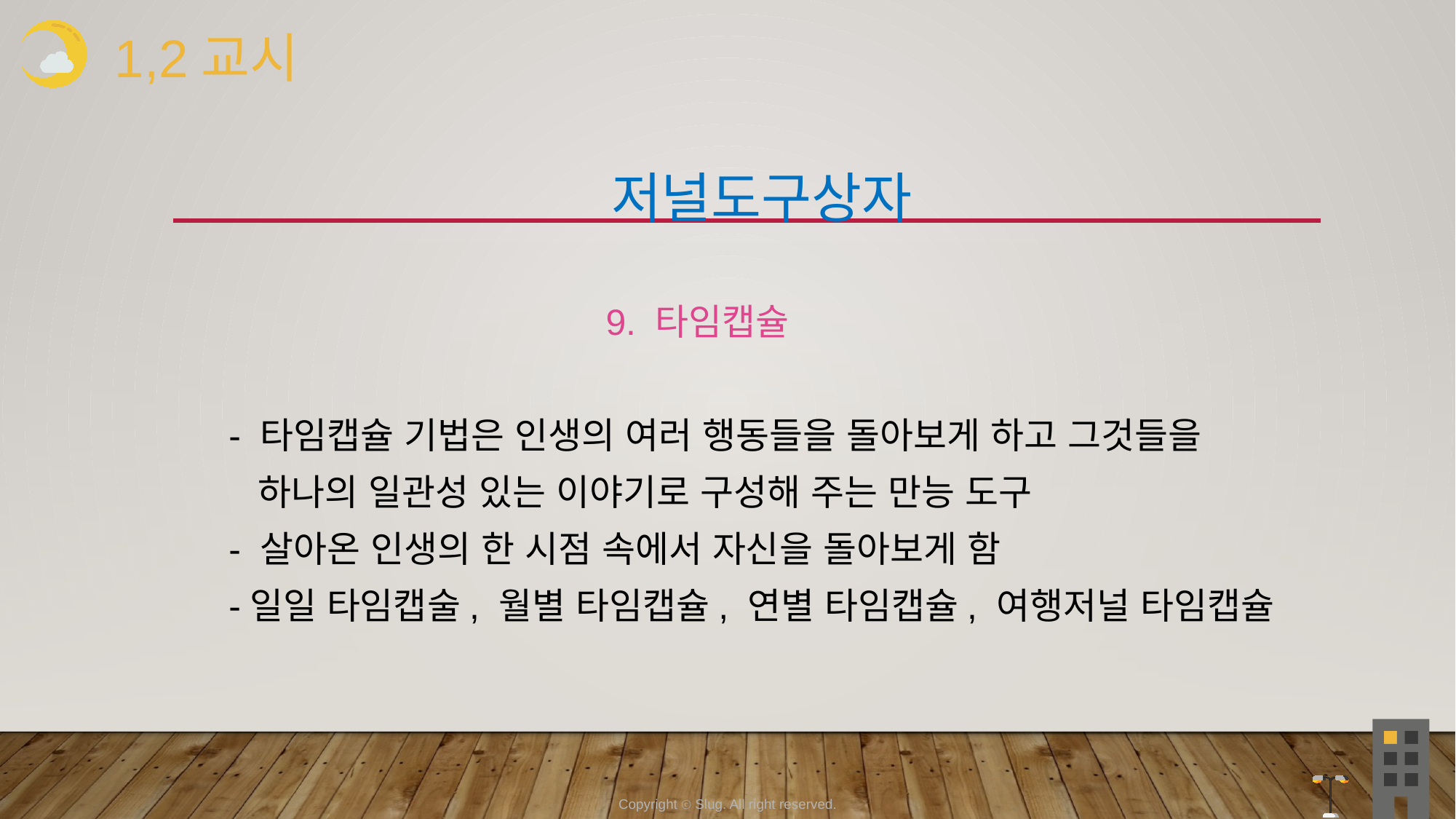

1,2교시

 저널도구상자

                                       9. 타임캡슐

  - 타임캡슐 기법은 인생의 여러 행동들을 돌아보게 하고 그것들을
    하나의 일관성 있는 이야기로 구성해 주는 만능 도구
  - 살아온 인생의 한 시점 속에서 자신을 돌아보게 함
  -일일 타임캡술, 월별 타임캡슐, 연별 타임캡슐, 여행저널 타임캡슐

Copyright ⓒ Slug. All right reserved.